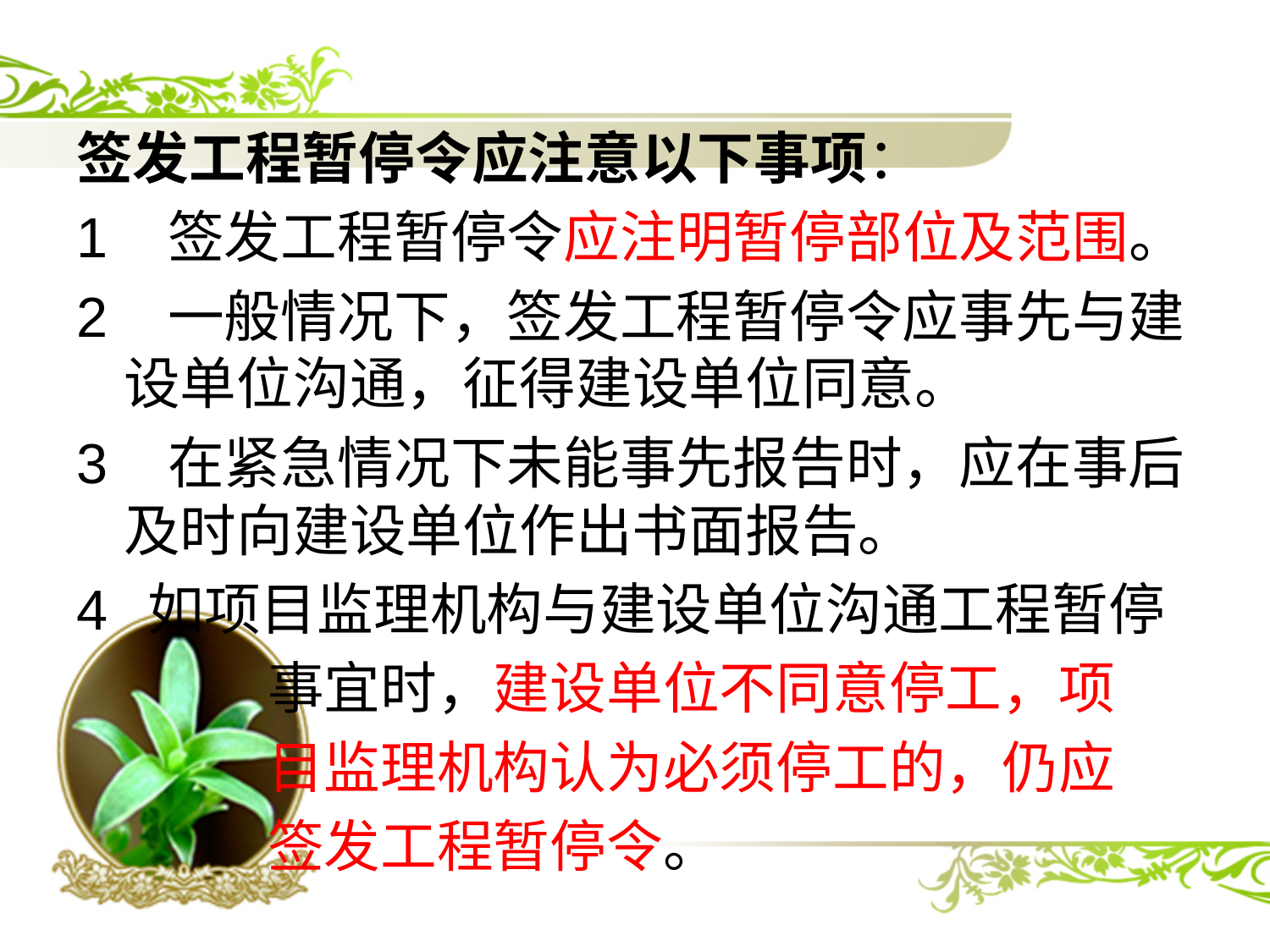

签发工程暂停令应注意以下事项：
1   签发工程暂停令应注明暂停部位及范围。
2   一般情况下，签发工程暂停令应事先与建设单位沟通，征得建设单位同意。
3   在紧急情况下未能事先报告时，应在事后及时向建设单位作出书面报告。
如项目监理机构与建设单位沟通工程暂停
              事宜时，建设单位不同意停工，项
              目监理机构认为必须停工的，仍应
              签发工程暂停令。